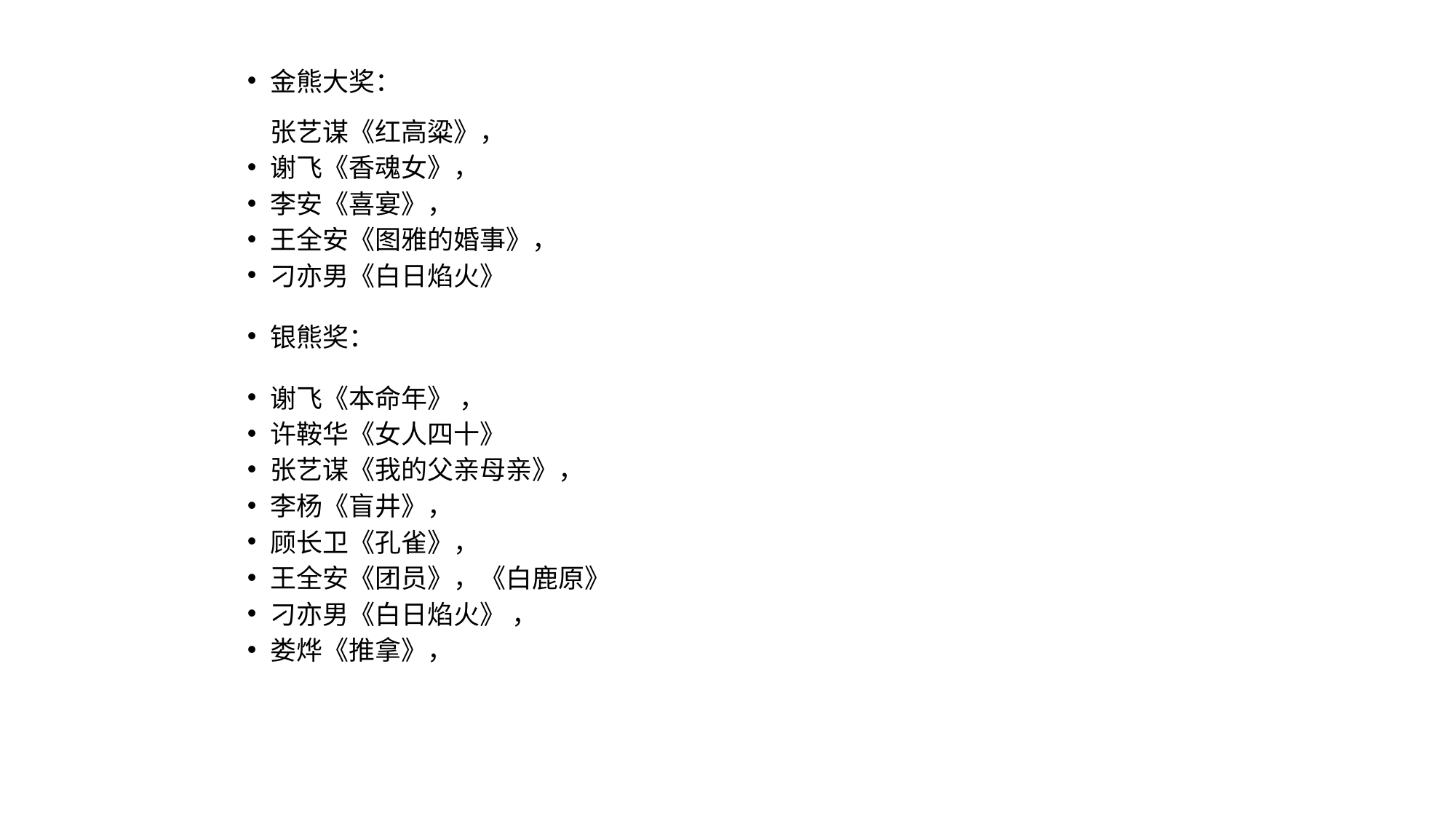

金熊大奖：
张艺谋《红高粱》，
谢飞《香魂女》，
李安《喜宴》，
王全安《图雅的婚事》，
刁亦男《白日焰火》
银熊奖：
谢飞《本命年》 ，
许鞍华《女人四十》
张艺谋《我的父亲母亲》，
李杨《盲井》，
顾长卫《孔雀》，
王全安《团员》，《白鹿原》
刁亦男《白日焰火》 ，
娄烨《推拿》，